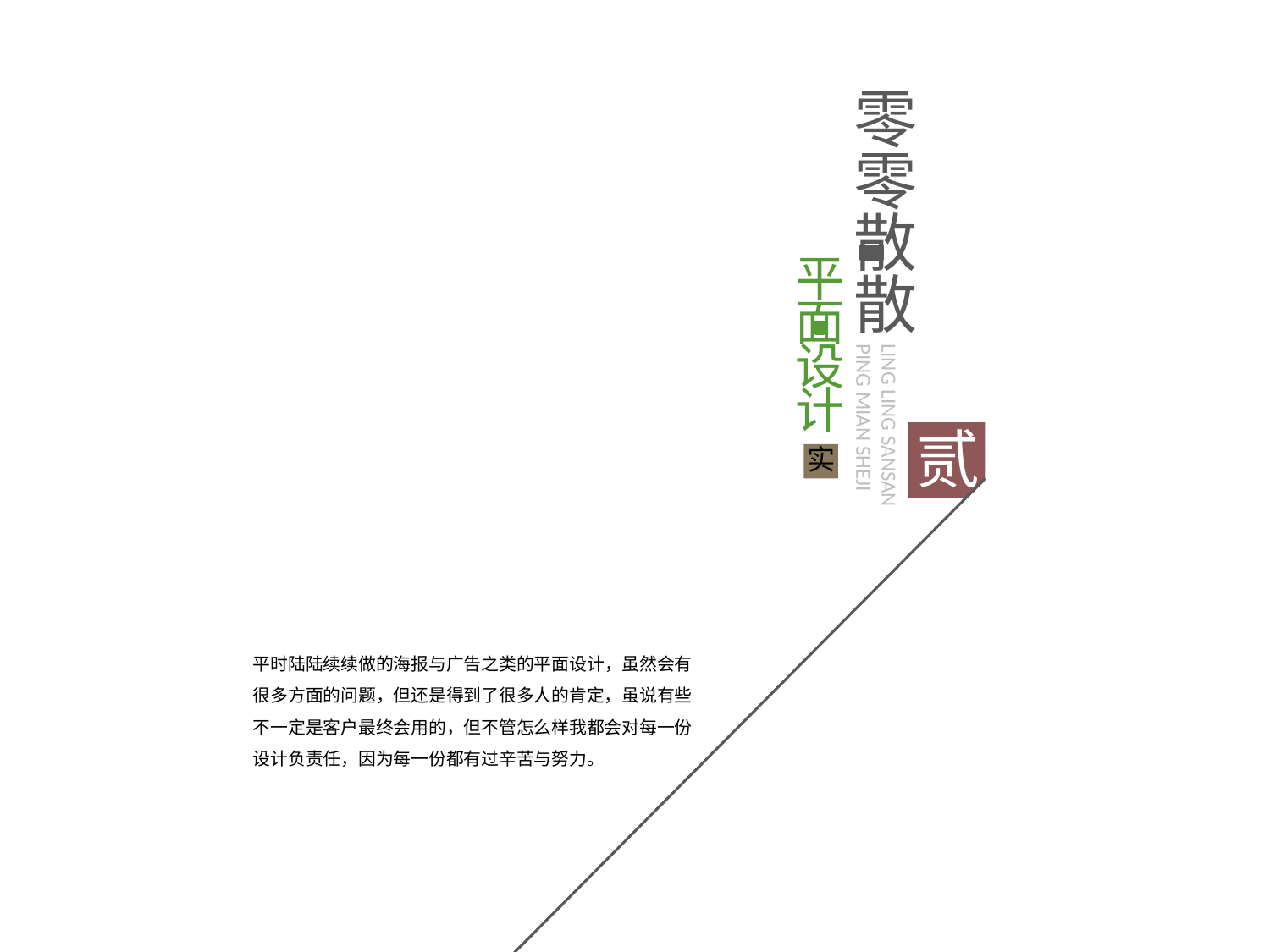

零零散散

平面设计

LING LING SANSAN
PING MIAN SHEJI
贰

实

平时陆陆续续做的海报与广告之类的平面设计，虽然会有很多方面的问题，但还是得到了很多人的肯定，虽说有些不一定是客户最终会用的，但不管怎么样我都会对每一份设计负责任，因为每一份都有过辛苦与努力。